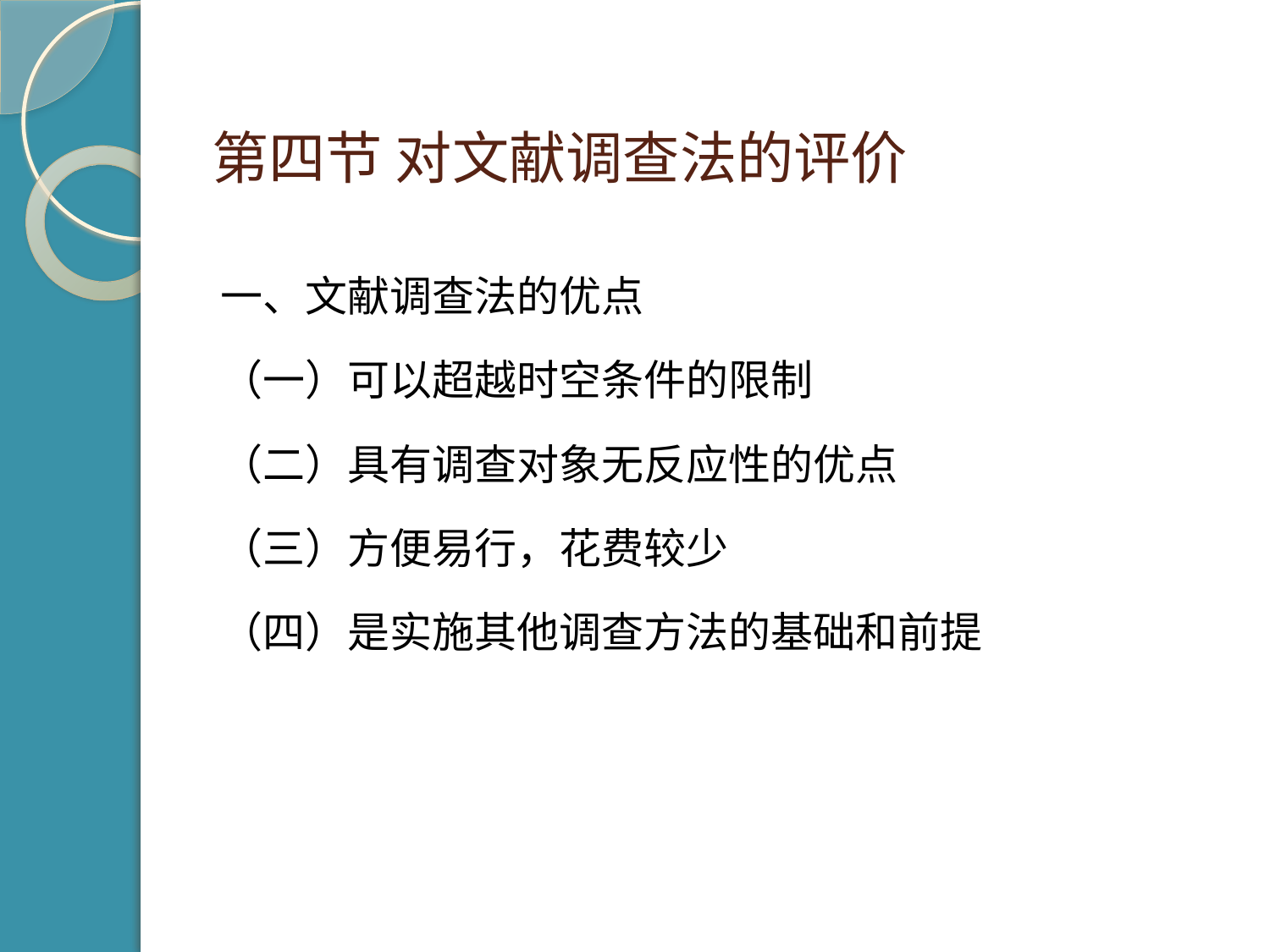

# 第四节 对文献调查法的评价
一、文献调查法的优点
（一）可以超越时空条件的限制
（二）具有调查对象无反应性的优点
（三）方便易行，花费较少
（四）是实施其他调查方法的基础和前提